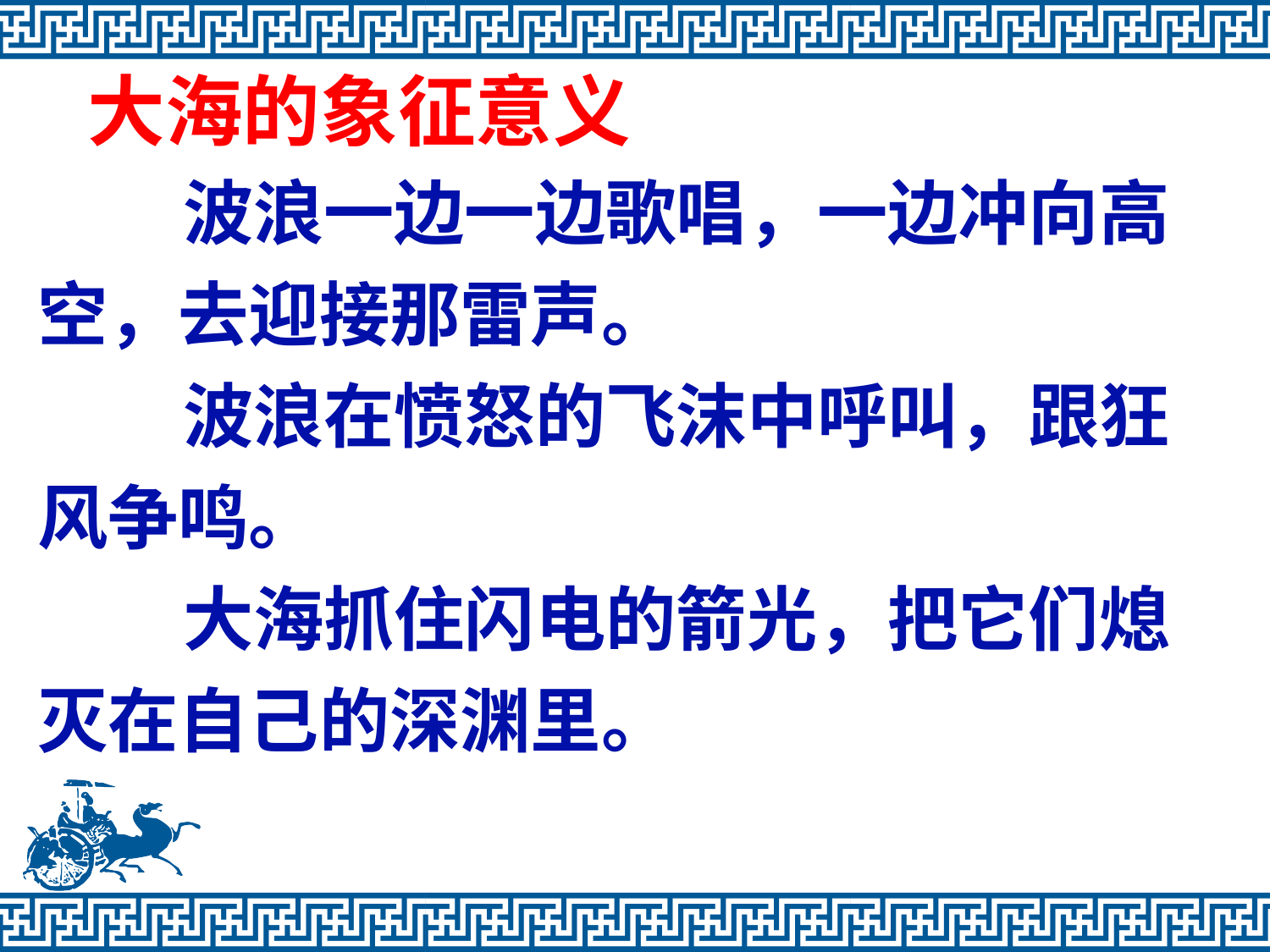

大海的象征意义
        波浪一边一边歌唱，一边冲向高空，去迎接那雷声。
        波浪在愤怒的飞沫中呼叫，跟狂风争鸣。
        大海抓住闪电的箭光，把它们熄灭在自己的深渊里。